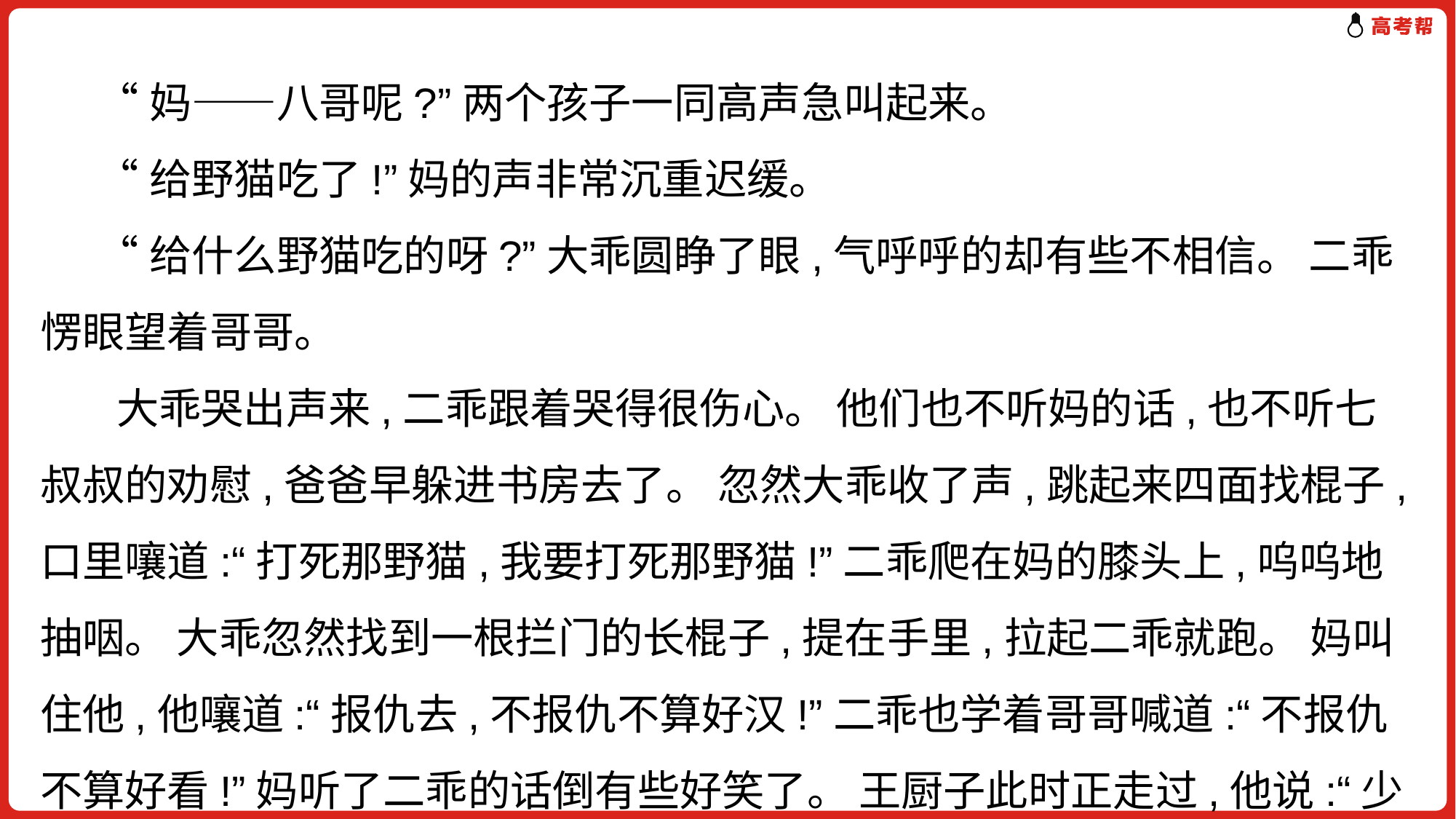

“妈——八哥呢?”两个孩子一同高声急叫起来。
      “给野猫吃了!”妈的声非常沉重迟缓。
      “给什么野猫吃的呀?”大乖圆睁了眼,气呼呼的却有些不相信。 二乖愣眼望着哥哥。
       大乖哭出声来,二乖跟着哭得很伤心。 他们也不听妈的话,也不听七叔叔的劝慰,爸爸早躲进书房去了。 忽然大乖收了声,跳起来四面找棍子,口里嚷道:“打死那野猫,我要打死那野猫!”二乖爬在妈的膝头上,呜呜地抽咽。 大乖忽然找到一根拦门的长棍子,提在手里,拉起二乖就跑。 妈叫住他,他嚷道:“报仇去,不报仇不算好汉!”二乖也学着哥哥喊道:“不报仇不算好看!”妈听了二乖的话倒有些好笑了。 王厨子此时正走过,他说:“少爷们,那野猫